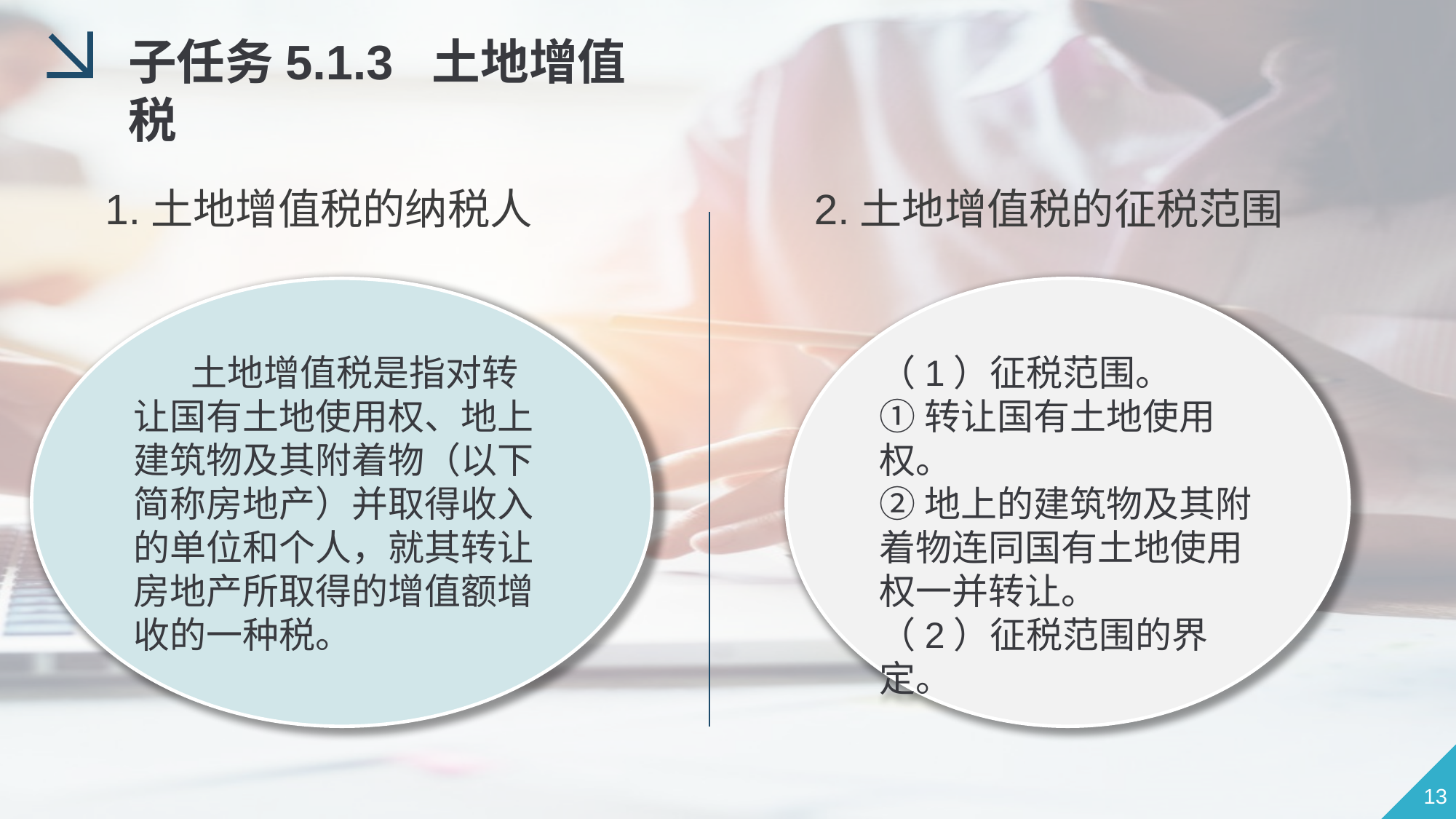

子任务5.1.3  土地增值税

2.土地增值税的征税范围
1.土地增值税的纳税人
      土地增值税是指对转让国有土地使用权、地上建筑物及其附着物（以下简称房地产）并取得收入的单位和个人，就其转让房地产所取得的增值额增收的一种税。
（1）征税范围。
①转让国有土地使用权。
②地上的建筑物及其附着物连同国有土地使用权一并转让。
（2）征税范围的界定。